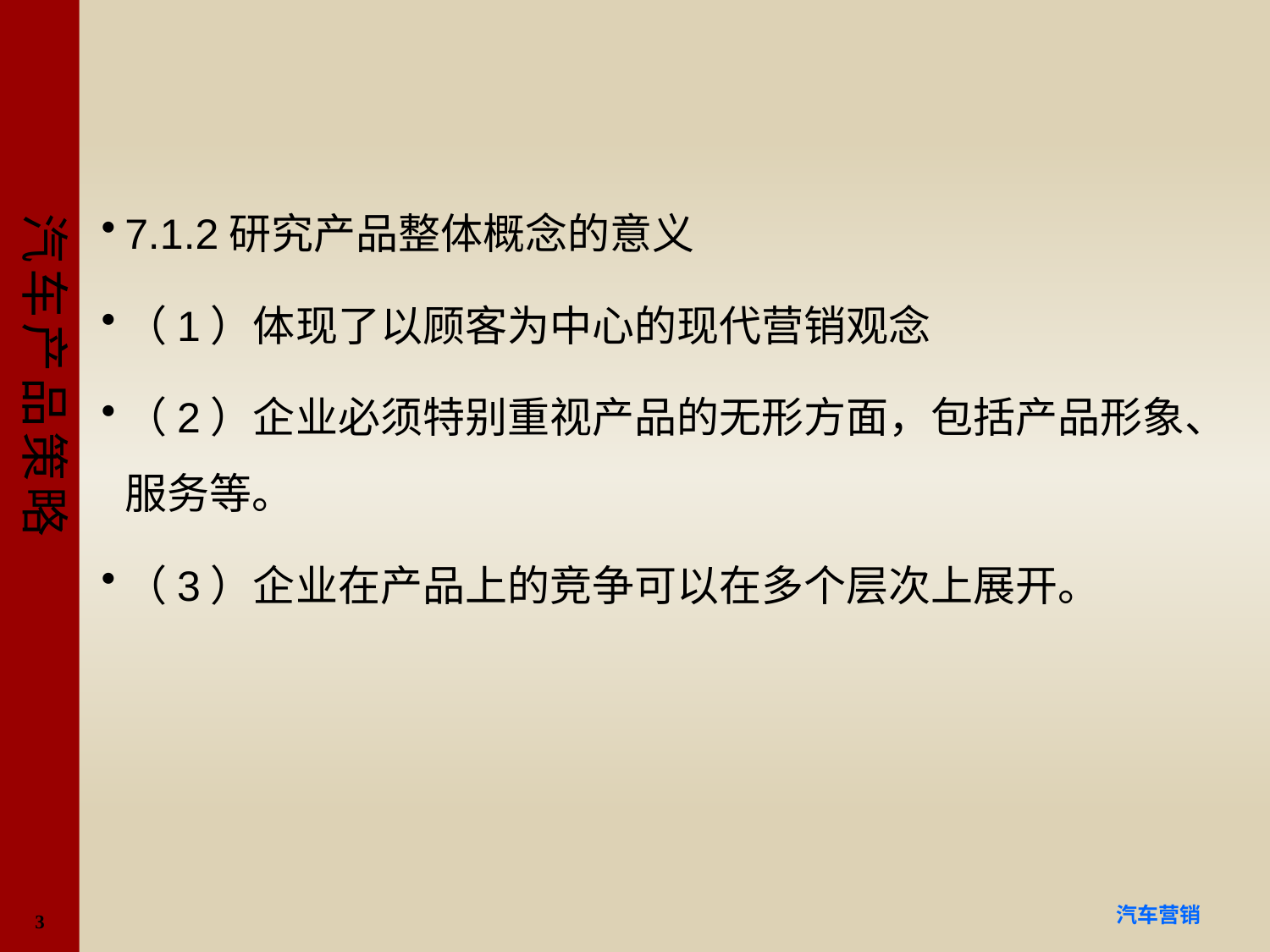

#
7.1.2研究产品整体概念的意义
（1）体现了以顾客为中心的现代营销观念
（2）企业必须特别重视产品的无形方面，包括产品形象、服务等。
（3）企业在产品上的竞争可以在多个层次上展开。

3